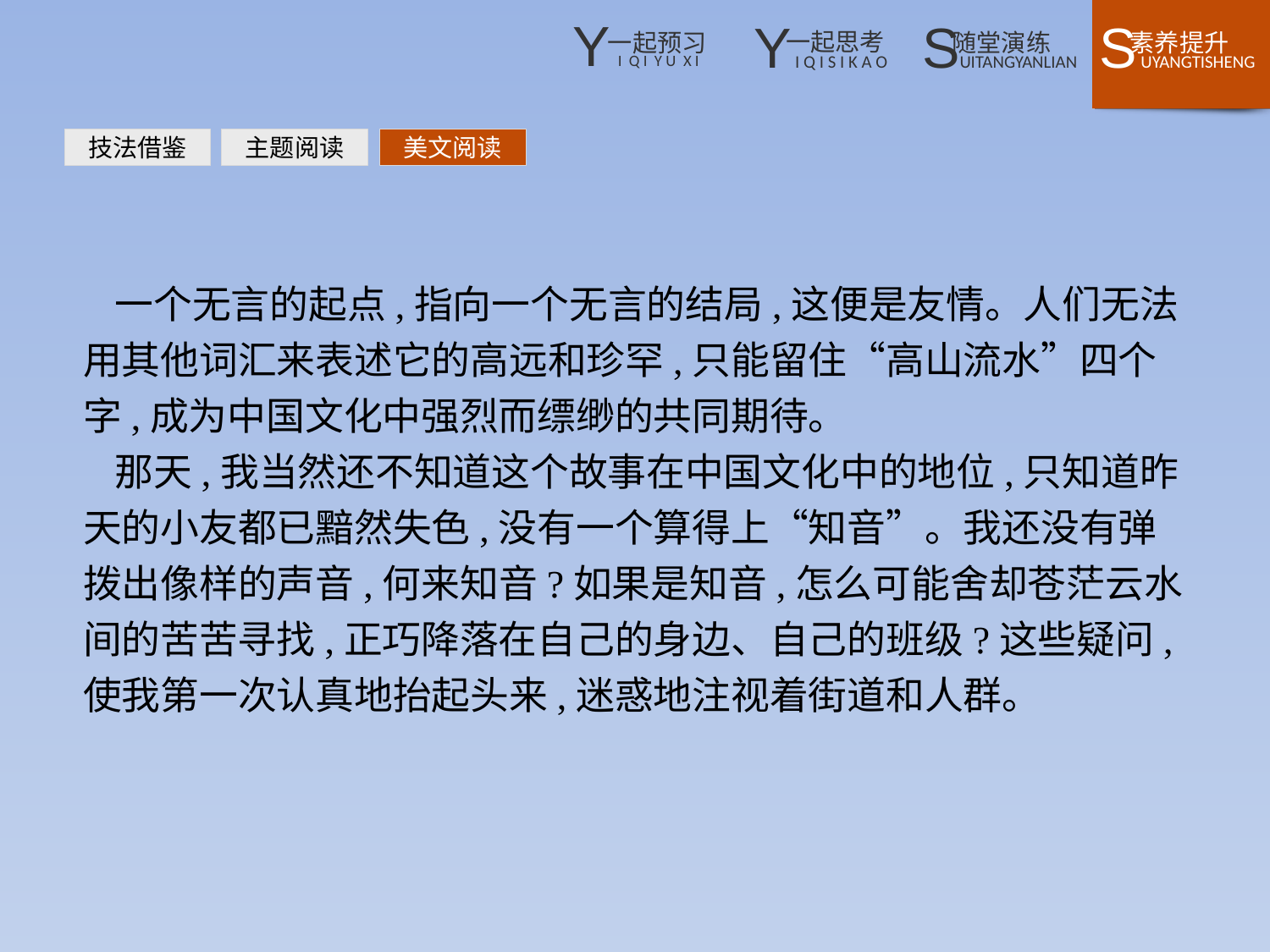

技法借鉴
主题阅读
美文阅读
一个无言的起点,指向一个无言的结局,这便是友情。人们无法用其他词汇来表述它的高远和珍罕,只能留住“高山流水”四个字,成为中国文化中强烈而缥缈的共同期待。
那天,我当然还不知道这个故事在中国文化中的地位,只知道昨天的小友都已黯然失色,没有一个算得上“知音”。我还没有弹拨出像样的声音,何来知音?如果是知音,怎么可能舍却苍茫云水间的苦苦寻找,正巧降落在自己的身边、自己的班级?这些疑问,使我第一次认真地抬起头来,迷惑地注视着街道和人群。